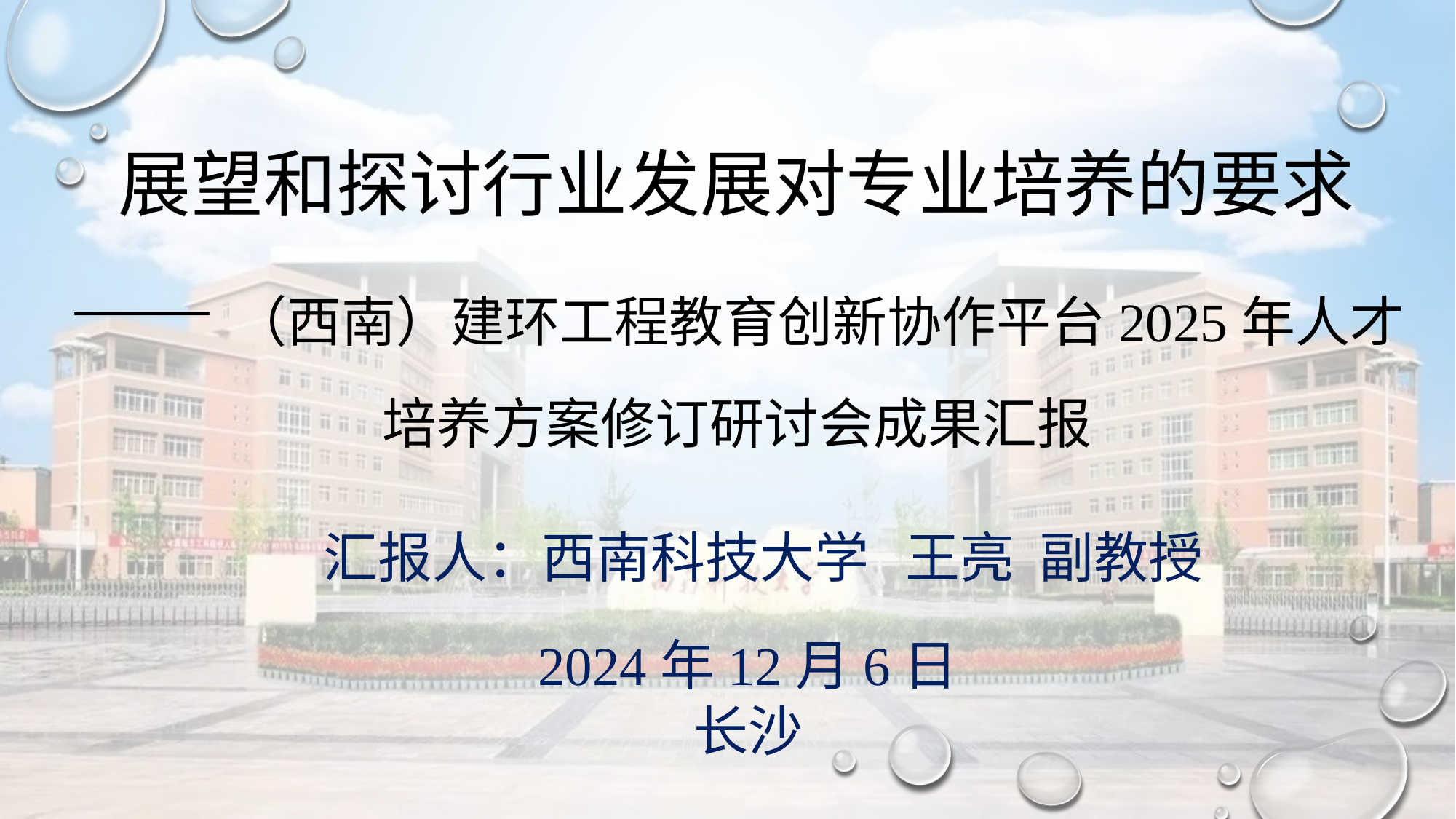

展望和探讨行业发展对专业培养的要求
——（西南）建环工程教育创新协作平台2025年人才培养方案修订研讨会成果汇报
汇报人：西南科技大学   王亮  副教授
2024年12月6日
长沙